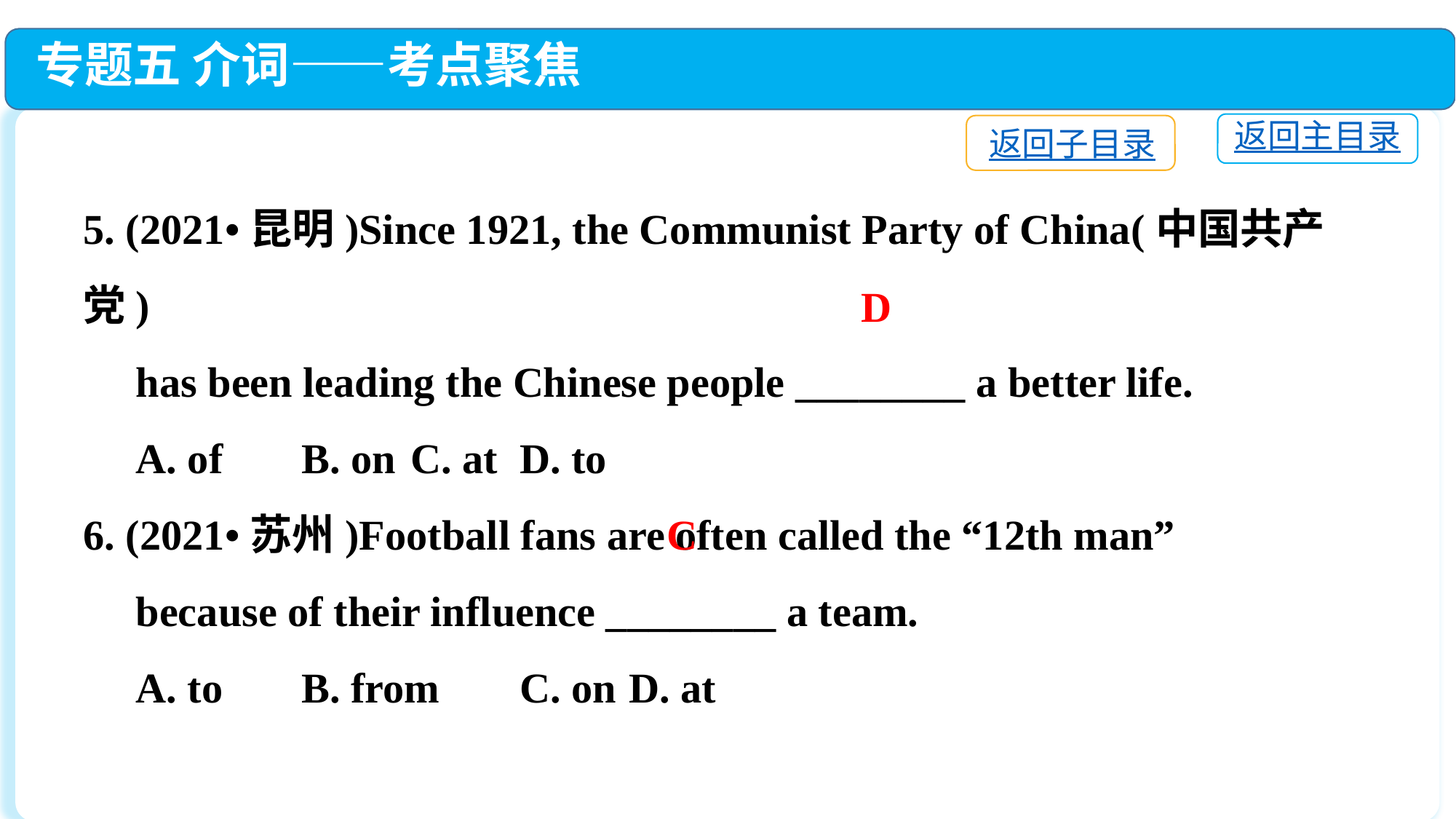

专题五 介词——考点聚焦

返回主目录

返回子目录
5. (2021•昆明)Since 1921, the Communist Party of China(中国共产党)
     has been leading the Chinese people ________ a better life.
     A. of	B. on	C. at	D. to
6. (2021•苏州)Football fans are often called the “12th man”
     because of their influence ________ a team.
     A. to	B. from	C. on	D. at
D
C